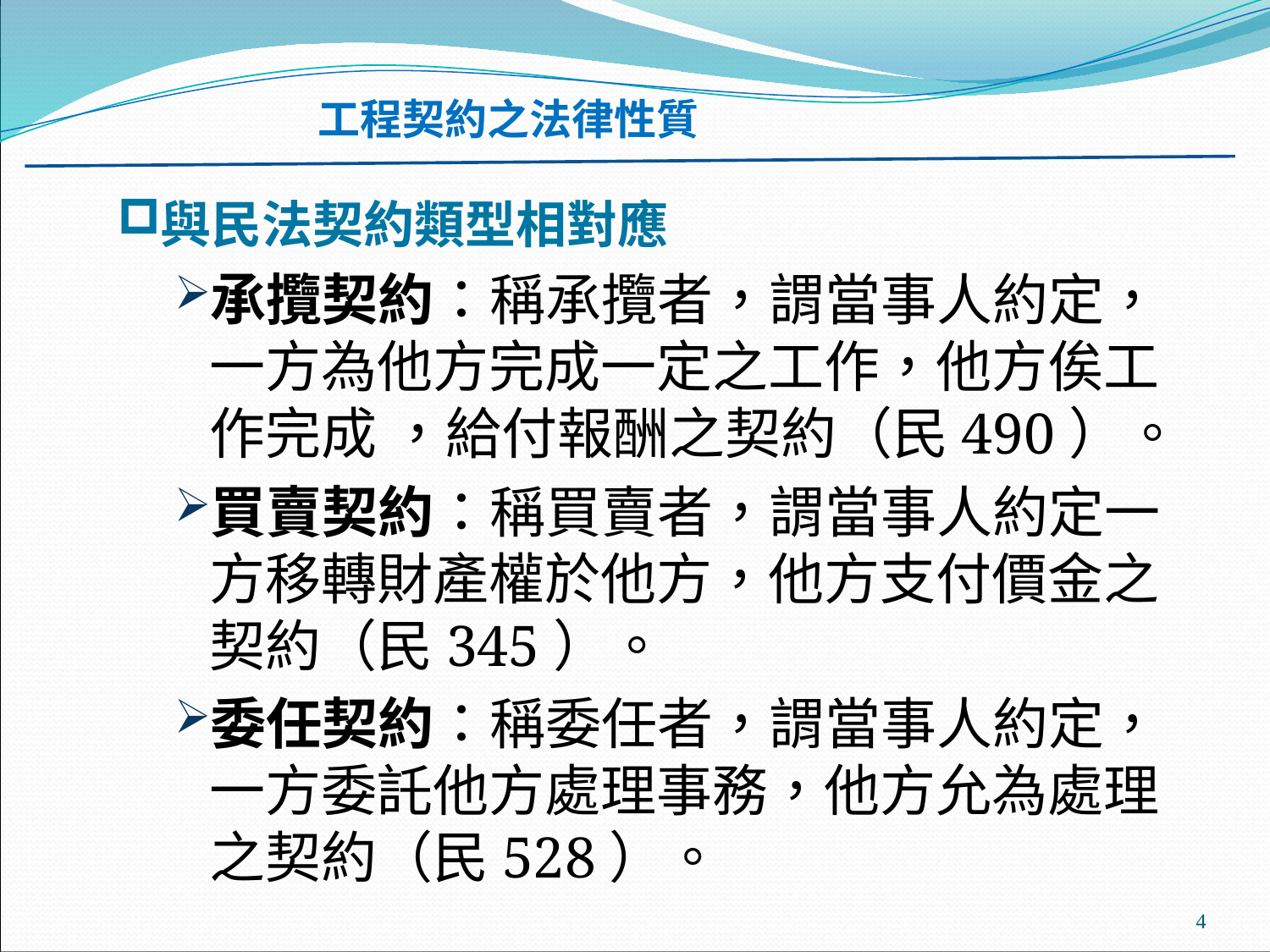

工程契約之法律性質
#
與民法契約類型相對應
承攬契約：稱承攬者，謂當事人約定，一方為他方完成一定之工作，他方俟工作完成 ，給付報酬之契約（民490）。
買賣契約：稱買賣者，謂當事人約定一方移轉財產權於他方，他方支付價金之契約（民345）。
委任契約：稱委任者，謂當事人約定，一方委託他方處理事務，他方允為處理之契約（民528）。
4